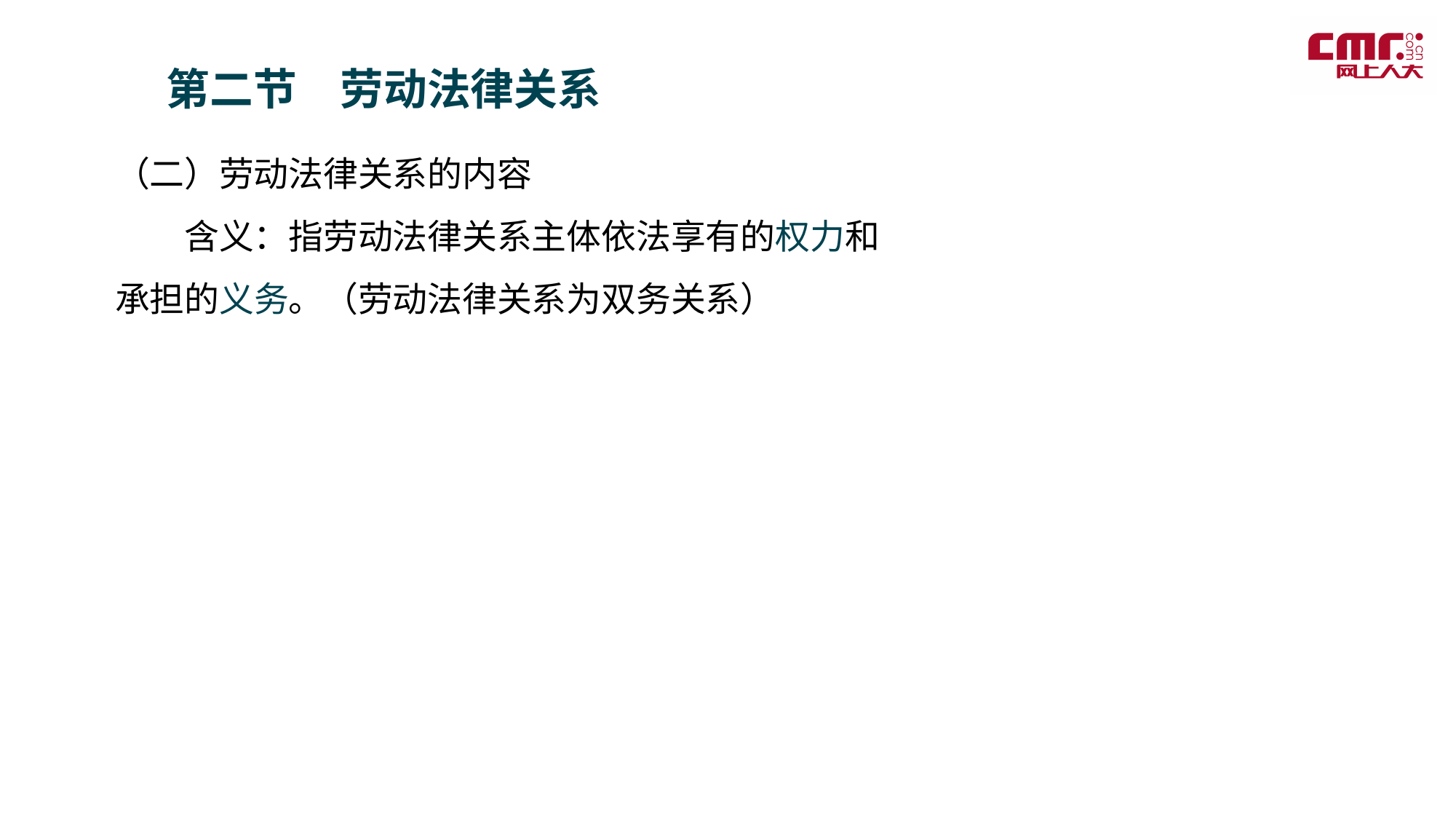

第二节　劳动法律关系
（二）劳动法律关系的内容
　　含义：指劳动法律关系主体依法享有的权力和承担的义务。（劳动法律关系为双务关系）